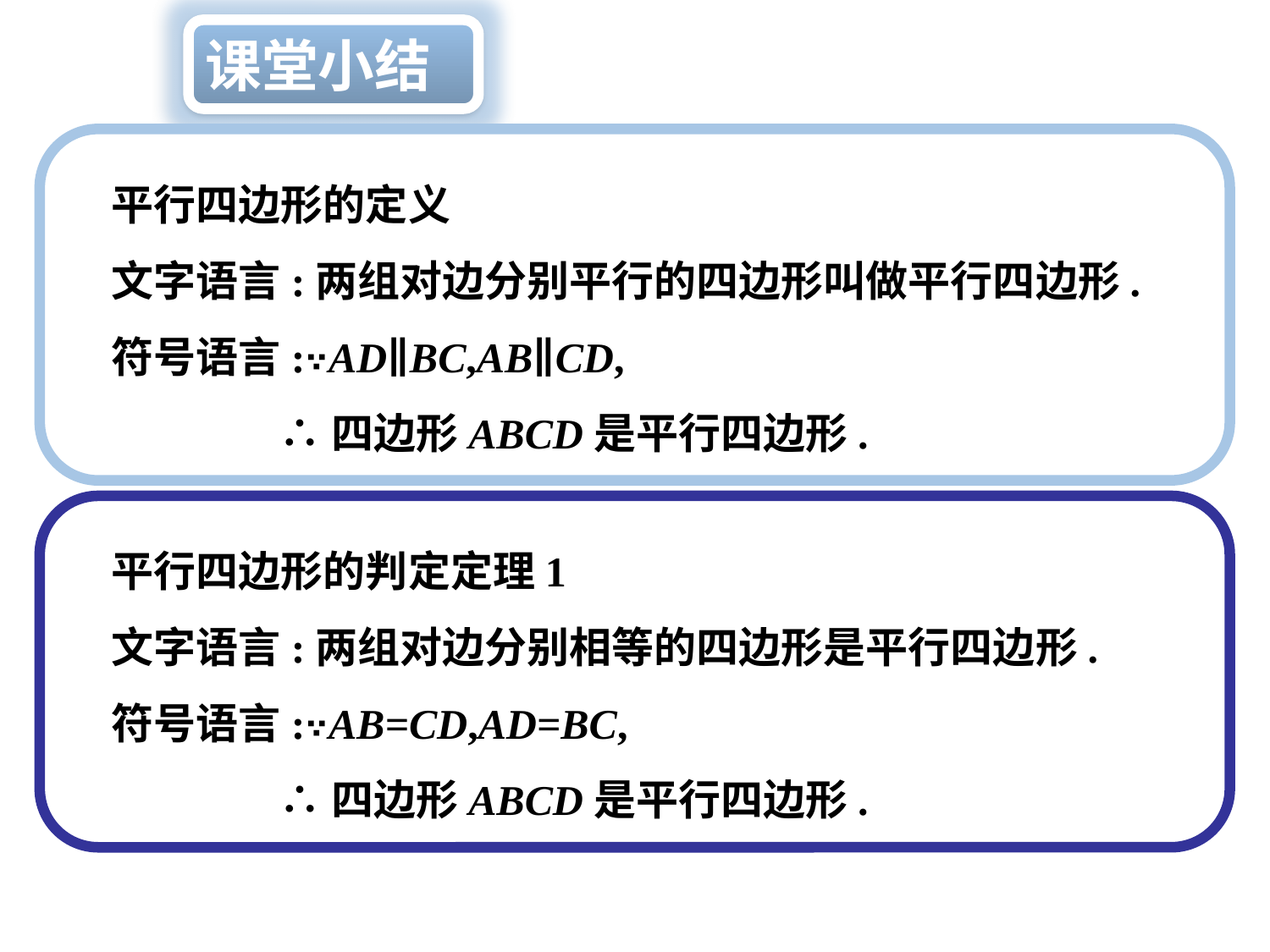

课堂小结
　平行四边形的定义
　文字语言:两组对边分别平行的四边形叫做平行四边形.
　符号语言:∵AD∥BC,AB∥CD,
                      ∴四边形ABCD是平行四边形.
　平行四边形的判定定理1
　文字语言:两组对边分别相等的四边形是平行四边形.
　符号语言:∵AB=CD,AD=BC,
                      ∴四边形ABCD是平行四边形.